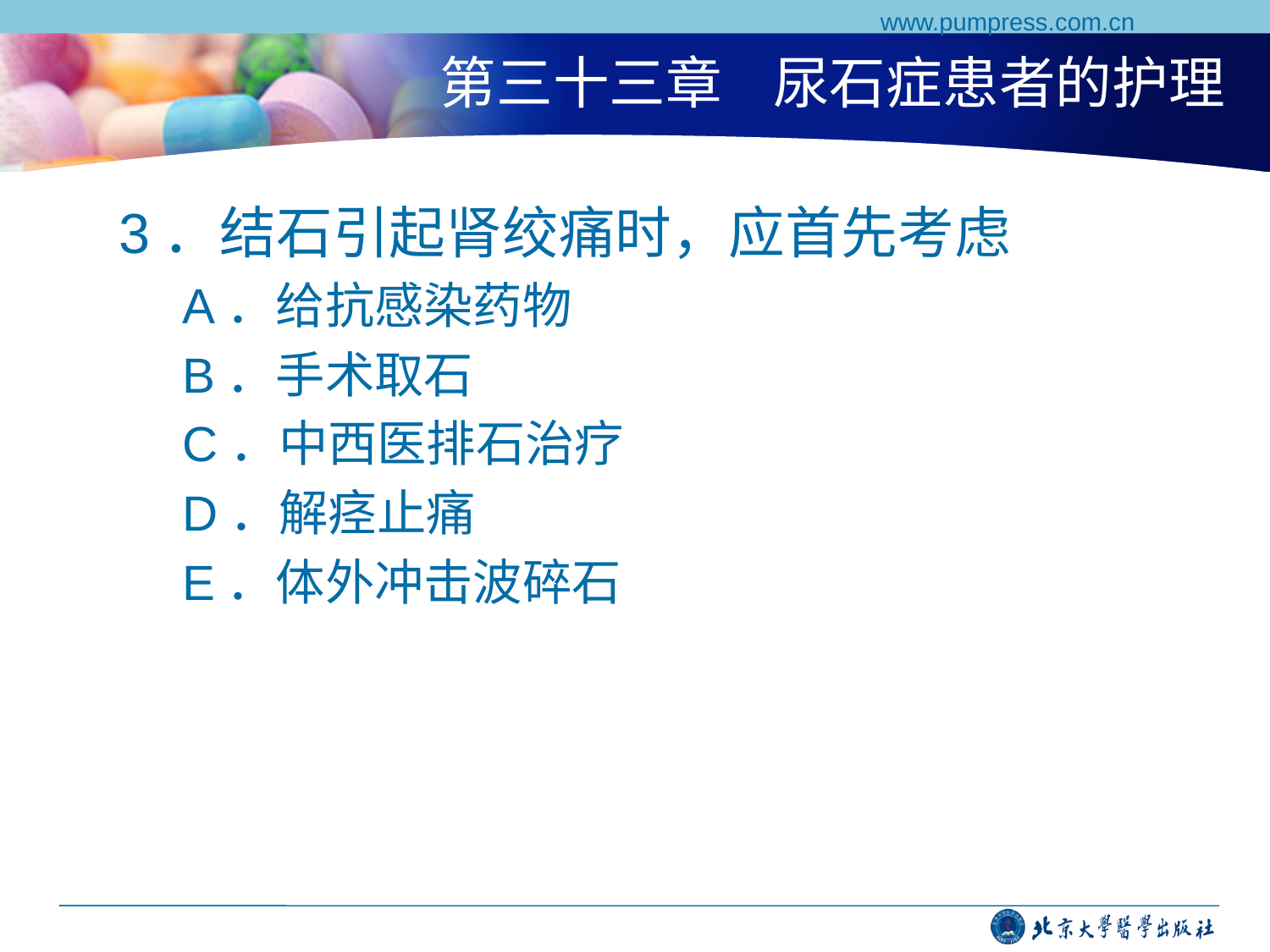

www.pumpress.com.cn
# 第三十三章    尿石症患者的护理
3．结石引起肾绞痛时，应首先考虑
A．给抗感染药物
B．手术取石
C．中西医排石治疗
D．解痉止痛
E．体外冲击波碎石